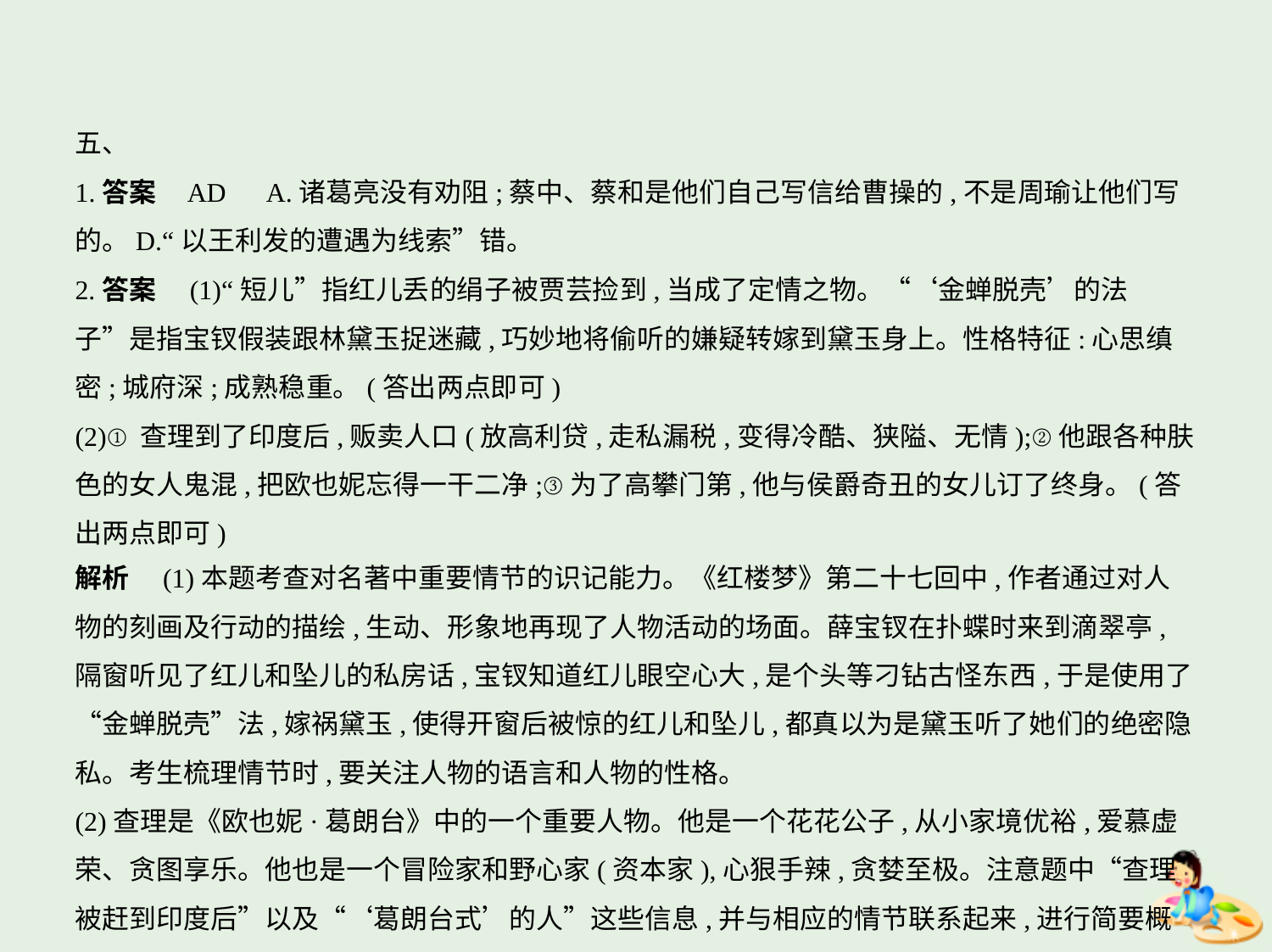

五、
1.答案    AD　A.诸葛亮没有劝阻;蔡中、蔡和是他们自己写信给曹操的,不是周瑜让他们写
的。D.“以王利发的遭遇为线索”错。
2.答案　(1)“短儿”指红儿丢的绢子被贾芸捡到,当成了定情之物。“‘金蝉脱壳’的法
子”是指宝钗假装跟林黛玉捉迷藏,巧妙地将偷听的嫌疑转嫁到黛玉身上。性格特征:心思缜
密;城府深;成熟稳重。(答出两点即可)
(2)①查理到了印度后,贩卖人口(放高利贷,走私漏税,变得冷酷、狭隘、无情);②他跟各种肤
色的女人鬼混,把欧也妮忘得一干二净;③为了高攀门第,他与侯爵奇丑的女儿订了终身。(答
出两点即可)
解析　(1)本题考查对名著中重要情节的识记能力。《红楼梦》第二十七回中,作者通过对人
物的刻画及行动的描绘,生动、形象地再现了人物活动的场面。薛宝钗在扑蝶时来到滴翠亭,
隔窗听见了红儿和坠儿的私房话,宝钗知道红儿眼空心大,是个头等刁钻古怪东西,于是使用了
“金蝉脱壳”法,嫁祸黛玉,使得开窗后被惊的红儿和坠儿,都真以为是黛玉听了她们的绝密隐
私。考生梳理情节时,要关注人物的语言和人物的性格。
(2)查理是《欧也妮·葛朗台》中的一个重要人物。他是一个花花公子,从小家境优裕,爱慕虚
荣、贪图享乐。他也是一个冒险家和野心家(资本家),心狠手辣,贪婪至极。注意题中“查理
被赶到印度后”以及“‘葛朗台式’的人”这些信息,并与相应的情节联系起来,进行简要概括。